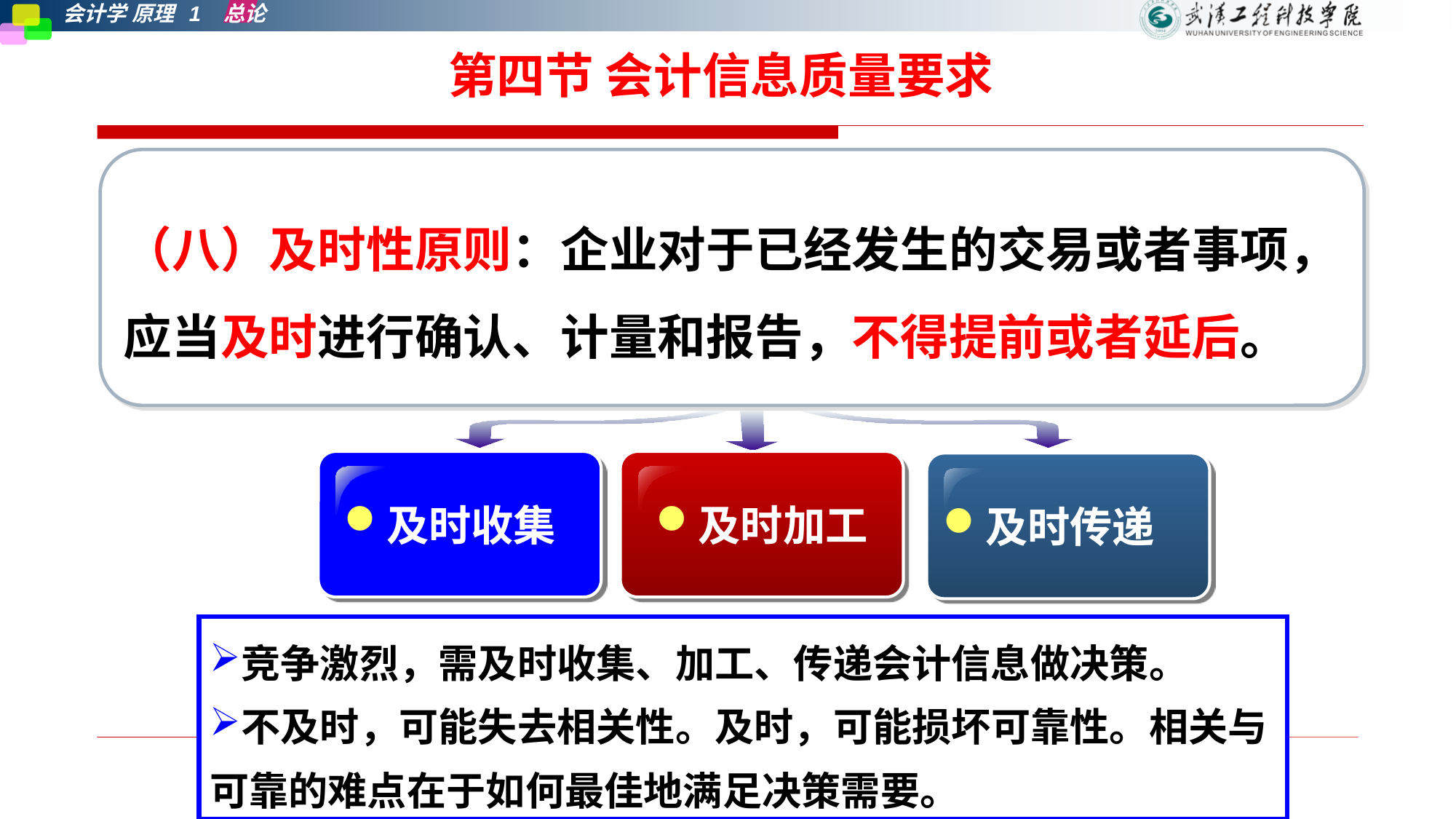

8.及时性
第四节 会计信息质量要求
（八）及时性原则：企业对于已经发生的交易或者事项，应当及时进行确认、计量和报告，不得提前或者延后。

及时收集
及时加工
及时传递

竞争激烈，需及时收集、加工、传递会计信息做决策。
不及时，可能失去相关性。及时，可能损坏可靠性。相关与可靠的难点在于如何最佳地满足决策需要。